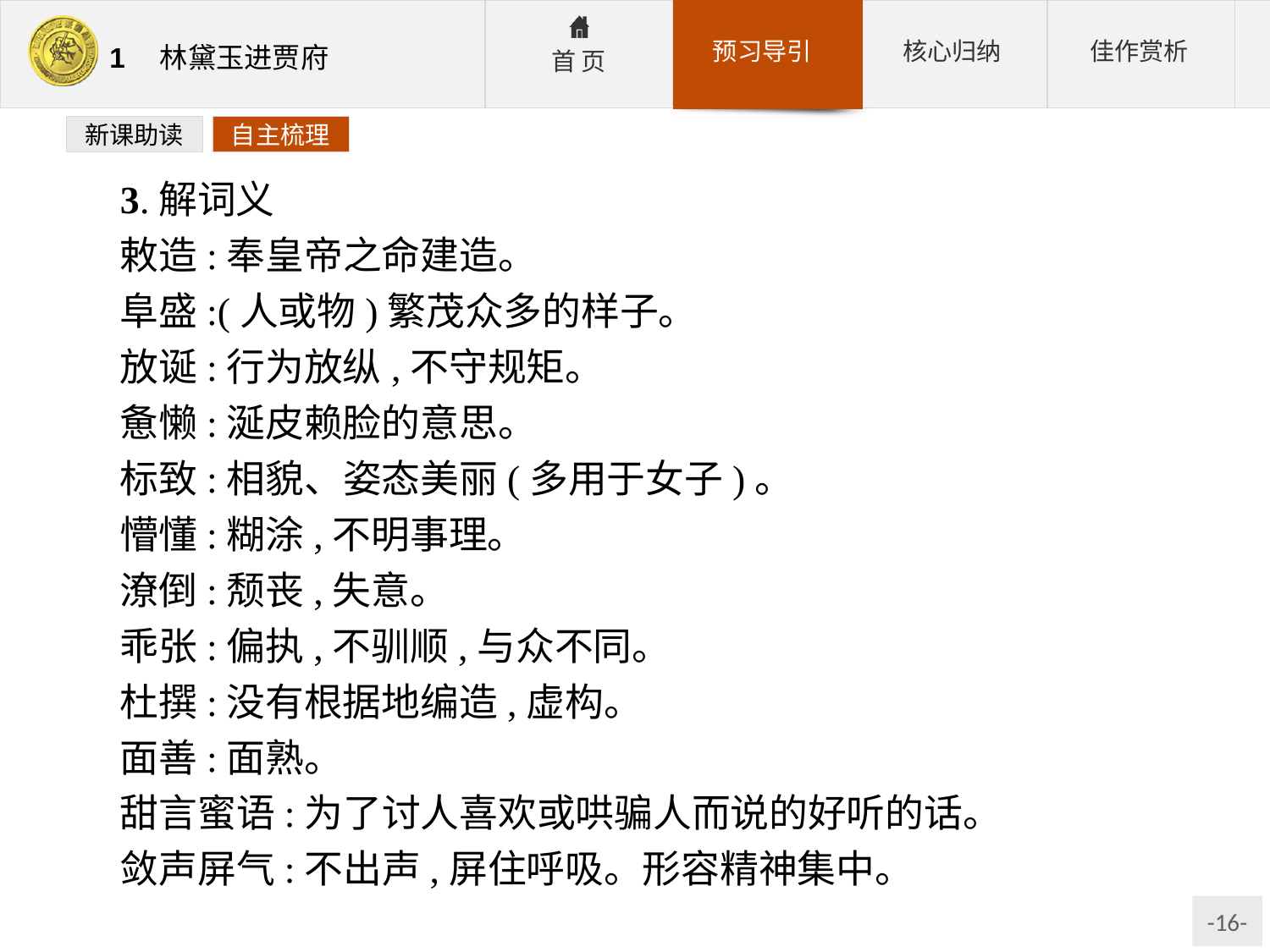

新课助读
自主梳理
3.解词义
敕造:奉皇帝之命建造。
阜盛:(人或物)繁茂众多的样子。
放诞:行为放纵,不守规矩。
惫懒:涎皮赖脸的意思。
标致:相貌、姿态美丽(多用于女子)。
懵懂:糊涂,不明事理。
潦倒:颓丧,失意。
乖张:偏执,不驯顺,与众不同。
杜撰:没有根据地编造,虚构。
面善:面熟。
甜言蜜语:为了讨人喜欢或哄骗人而说的好听的话。
敛声屏气:不出声,屏住呼吸。形容精神集中。